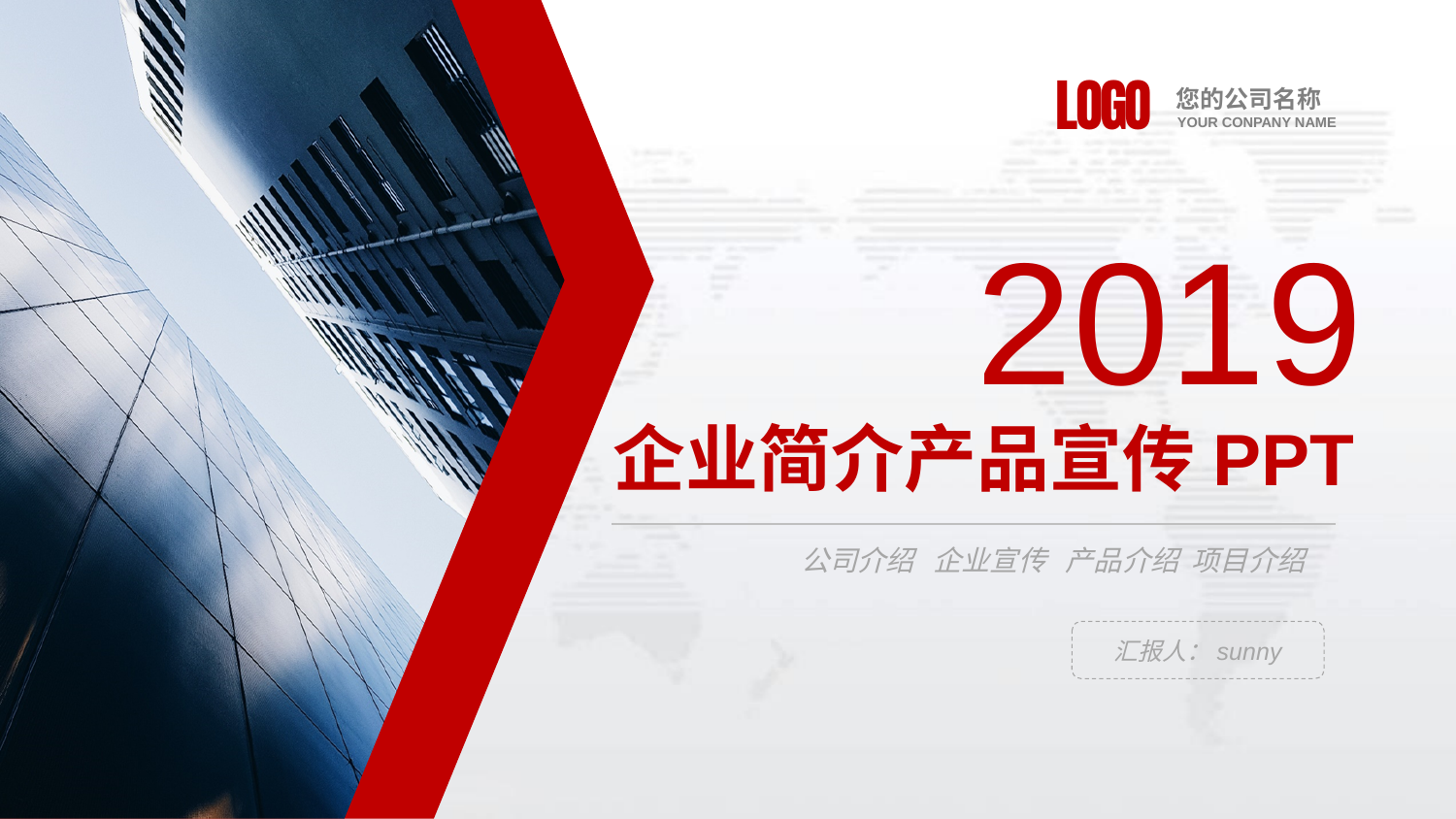

LOGO
您的公司名称
YOUR CONPANY NAME
2019
企业简介产品宣传PPT
公司介绍   企业宣传   产品介绍  项目介绍
汇报人：sunny